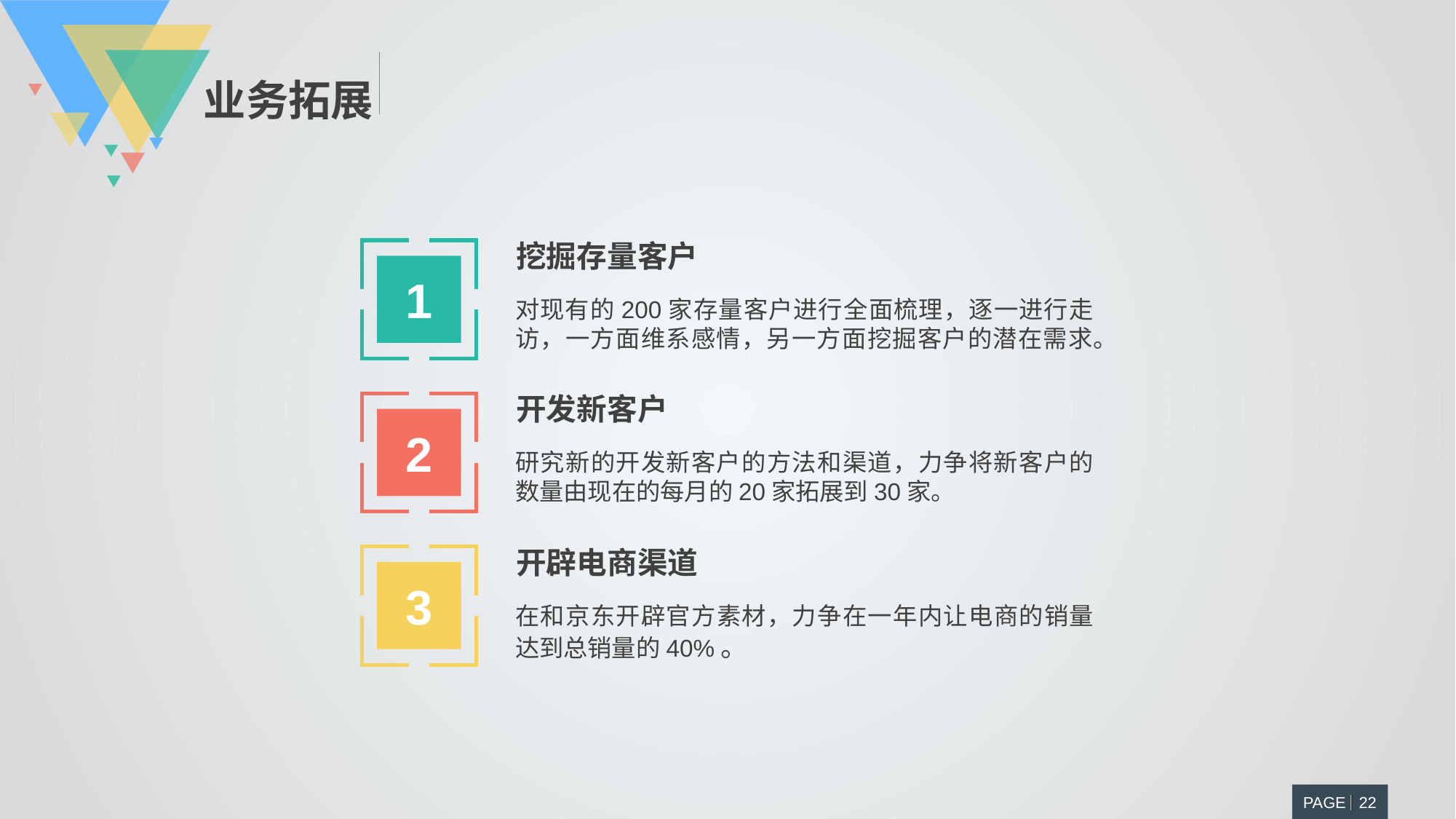

业务拓展
挖掘存量客户
对现有的200家存量客户进行全面梳理，逐一进行走访，一方面维系感情，另一方面挖掘客户的潜在需求。

1
开发新客户
研究新的开发新客户的方法和渠道，力争将新客户的数量由现在的每月的20家拓展到30家。

2
开辟电商渠道
在和京东开辟官方素材，力争在一年内让电商的销量达到总销量的40%。

3

PAGE   22